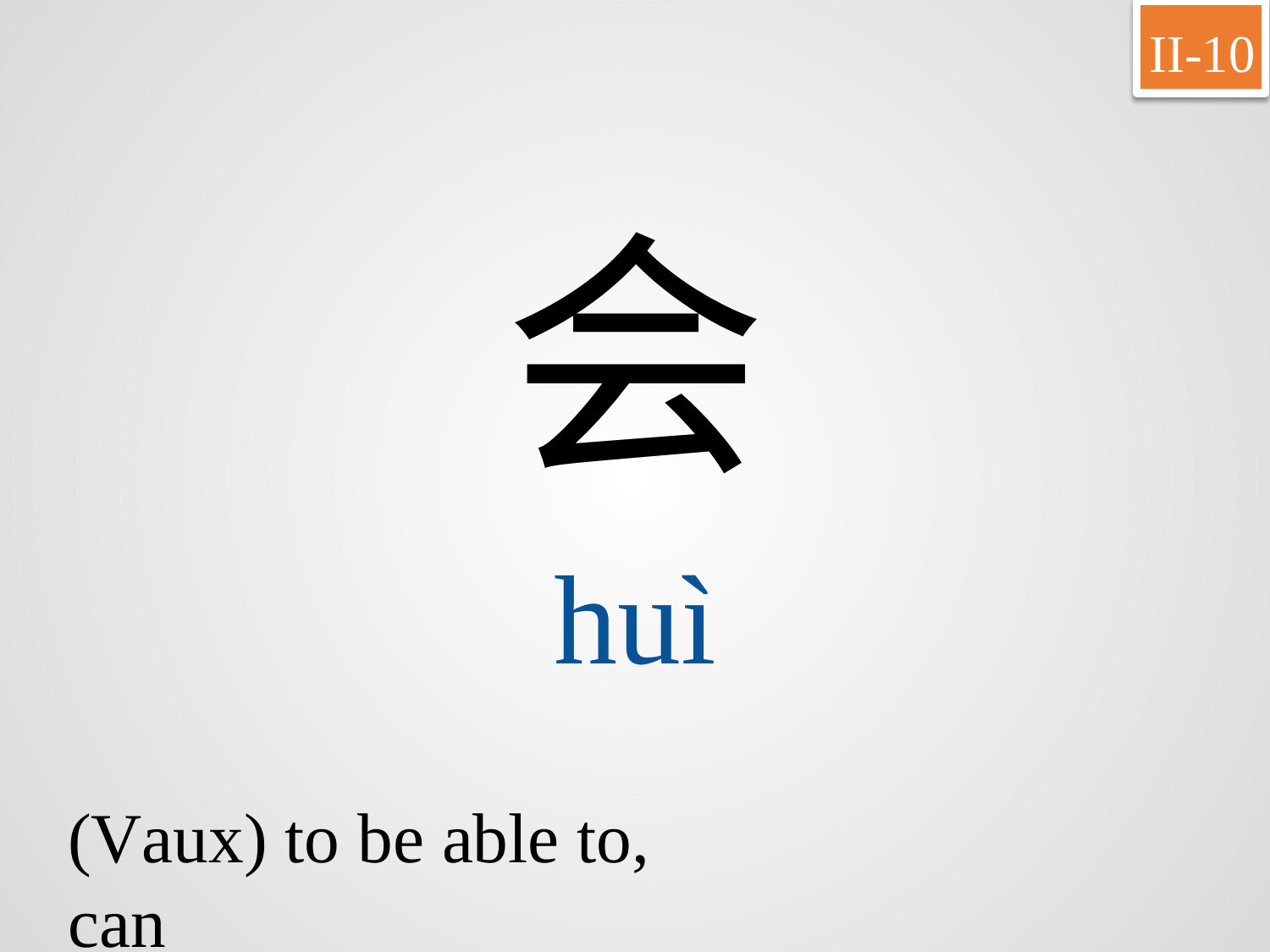

II-10

会
huì
(Vaux) to be able to, can